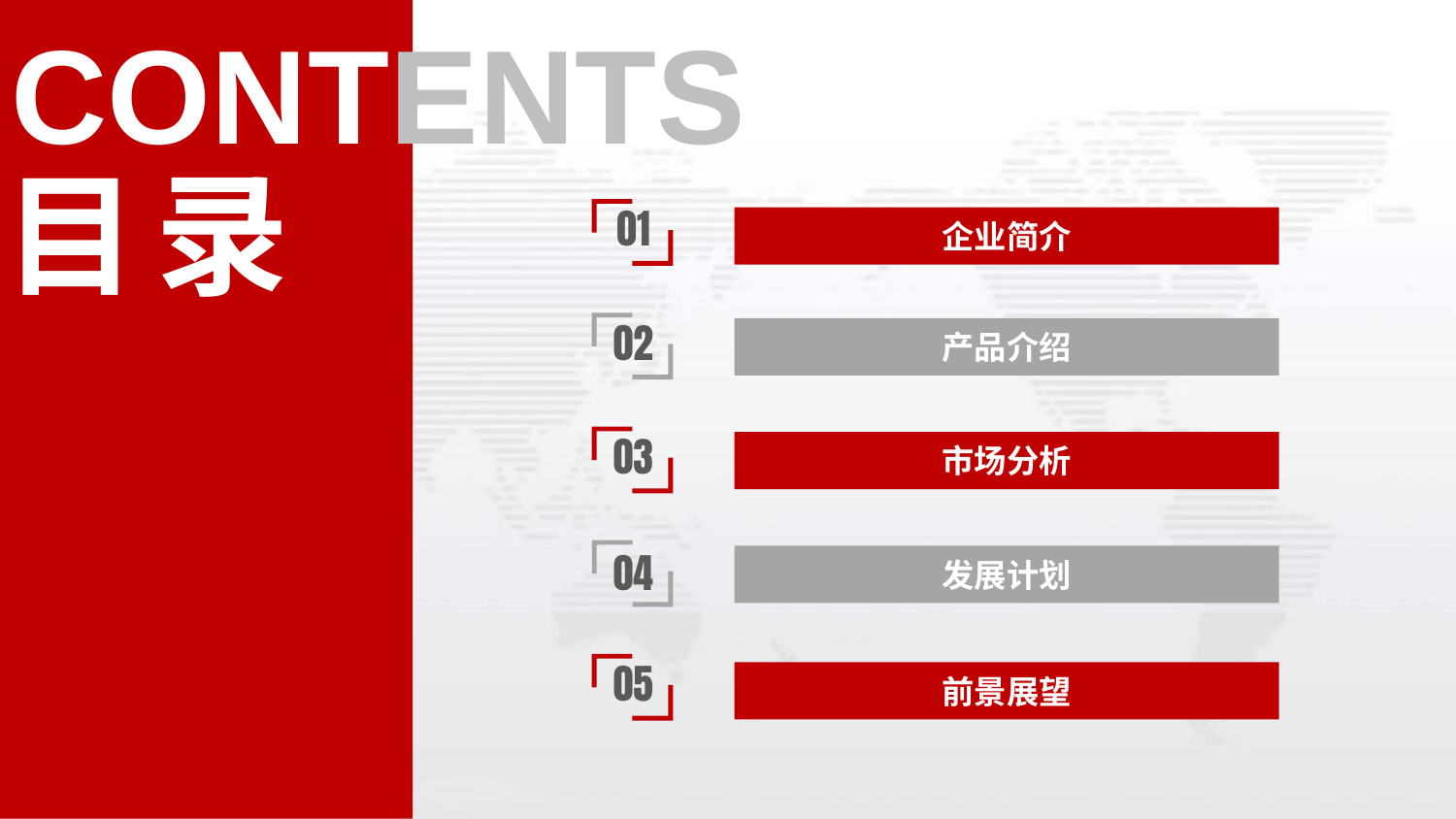

CONTENTS
目 录
01

企业简介
02

产品介绍
03

市场分析

04
发展计划
05

前景展望